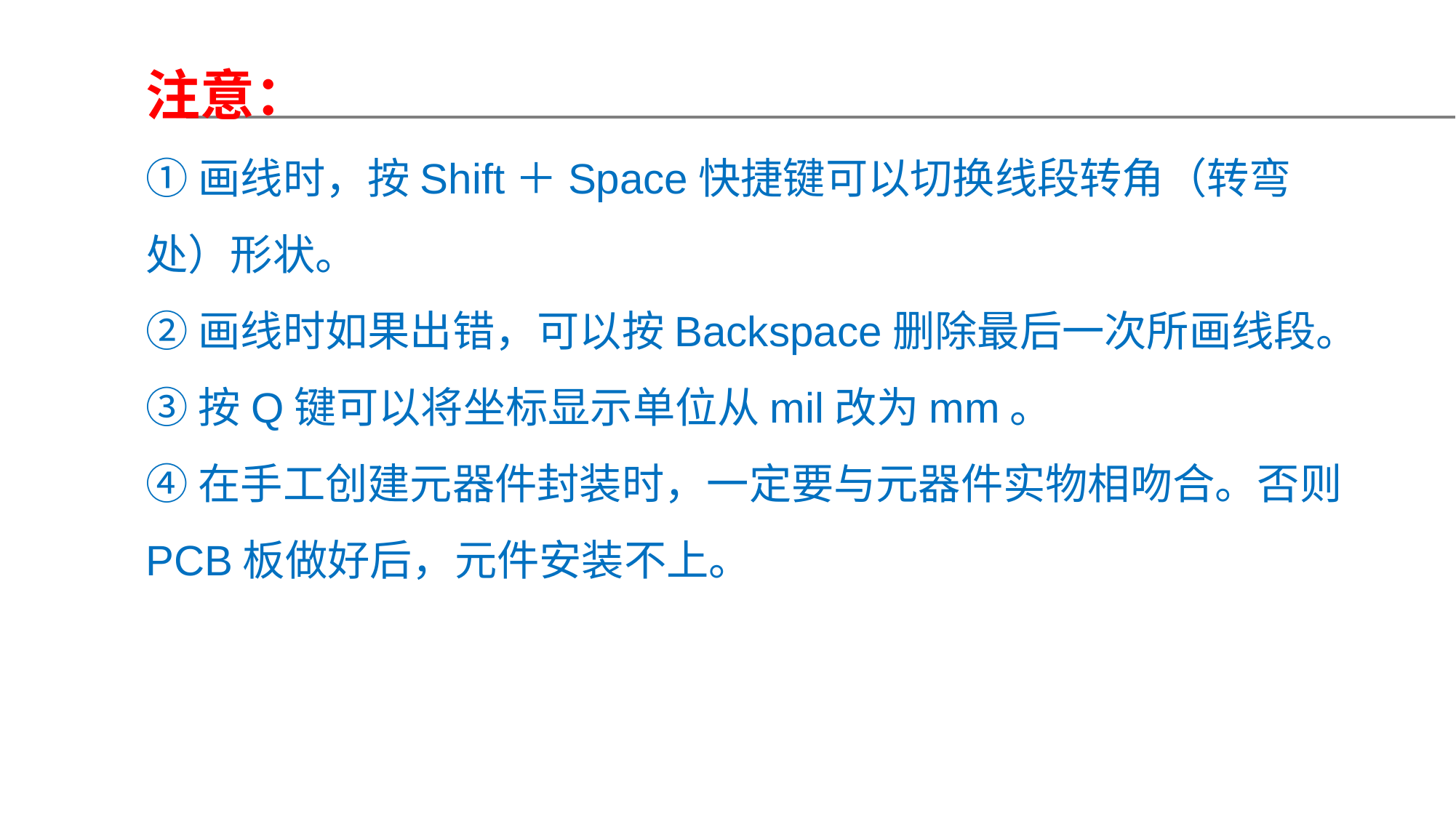

注意：
①画线时，按Shift＋Space快捷键可以切换线段转角（转弯处）形状。
②画线时如果出错，可以按Backspace删除最后一次所画线段。
③按Q键可以将坐标显示单位从mil改为mm。
④在手工创建元器件封装时，一定要与元器件实物相吻合。否则PCB板做好后，元件安装不上。